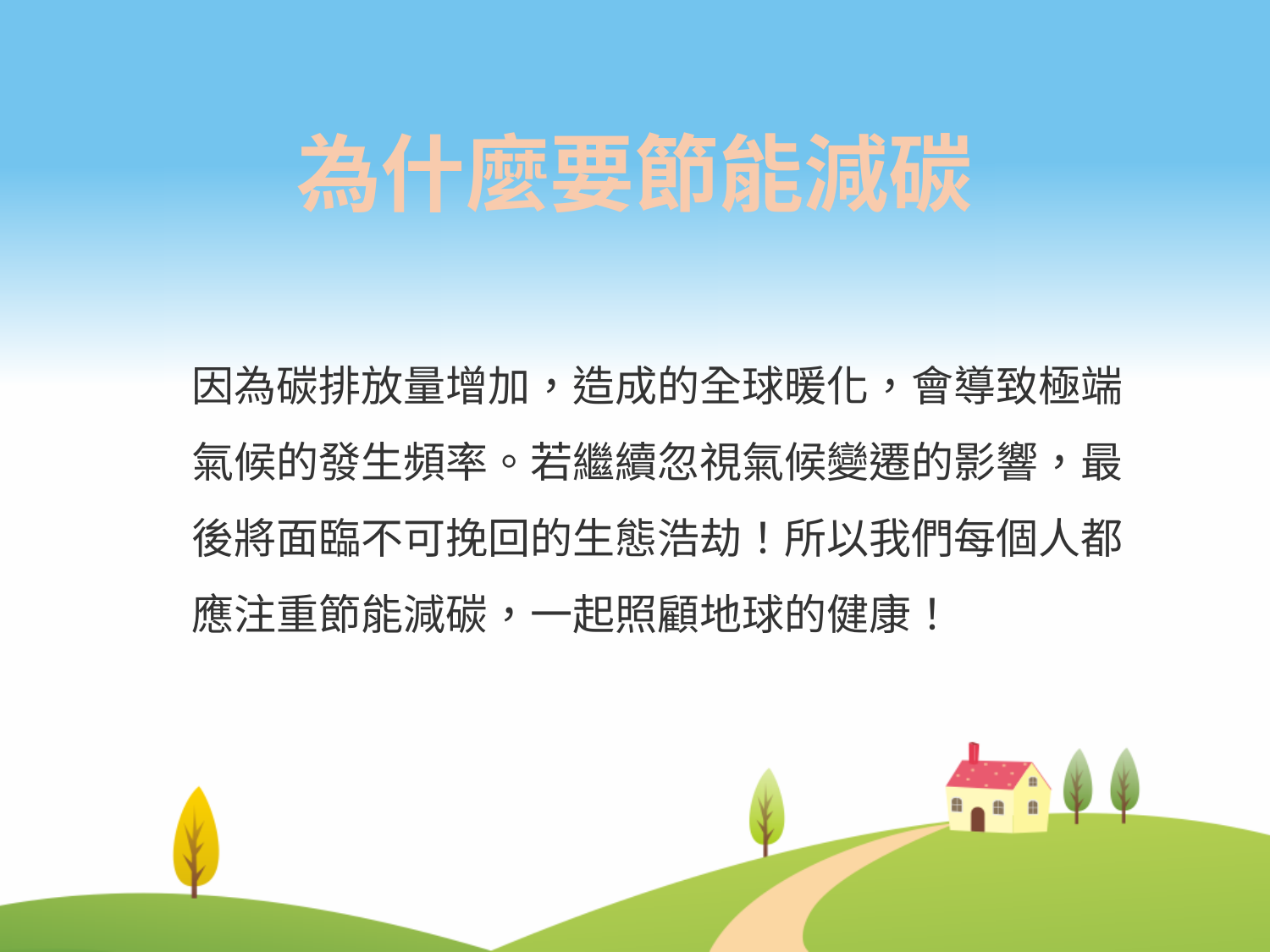

為什麼要節能減碳
因為碳排放量增加，造成的全球暖化，會導致極端氣候的發生頻率。若繼續忽視氣候變遷的影響，最後將面臨不可挽回的生態浩劫！所以我們每個人都應注重節能減碳，一起照顧地球的健康！